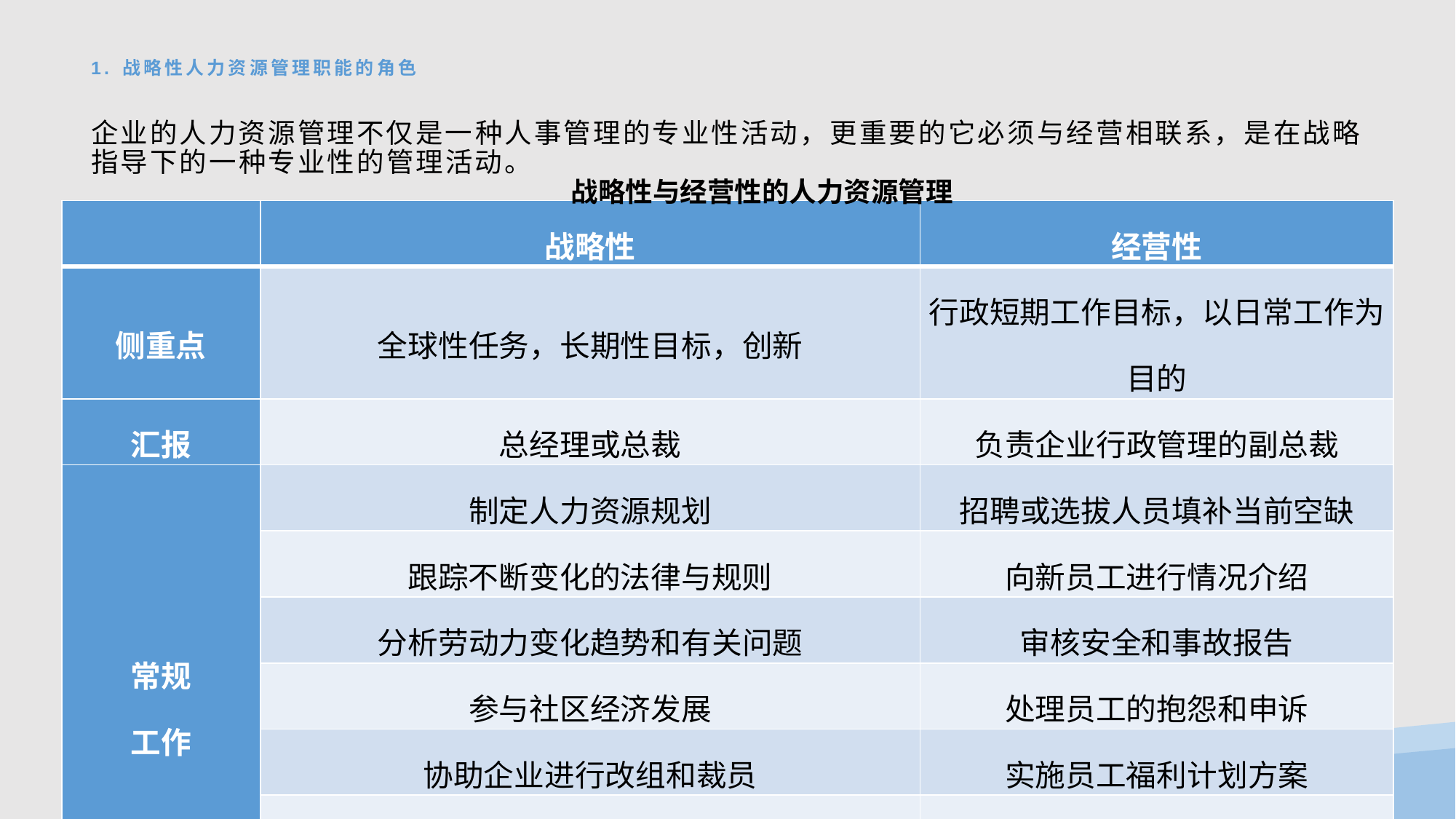

# 1. 战略性人力资源管理职能的角色
企业的人力资源管理不仅是一种人事管理的专业性活动，更重要的它必须与经营相联系，是在战略指导下的一种专业性的管理活动。

战略性与经营性的人力资源管理
|  | 战略性 | 经营性 |
| --- | --- | --- |
| 侧重点 | 全球性任务，长期性目标，创新 | 行政短期工作目标，以日常工作为目的 |
| 汇报 | 总经理或总裁 | 负责企业行政管理的副总裁 |
| 常规 工作 | 制定人力资源规划 | 招聘或选拔人员填补当前空缺 |
|  | 跟踪不断变化的法律与规则 | 向新员工进行情况介绍 |
|  | 分析劳动力变化趋势和有关问题 | 审核安全和事故报告 |
|  | 参与社区经济发展 | 处理员工的抱怨和申诉 |
|  | 协助企业进行改组和裁员 | 实施员工福利计划方案 |
|  | 提供公司合并和收购方面的建议 |  |
|  | 制定报酬计划和实施战略 |  |